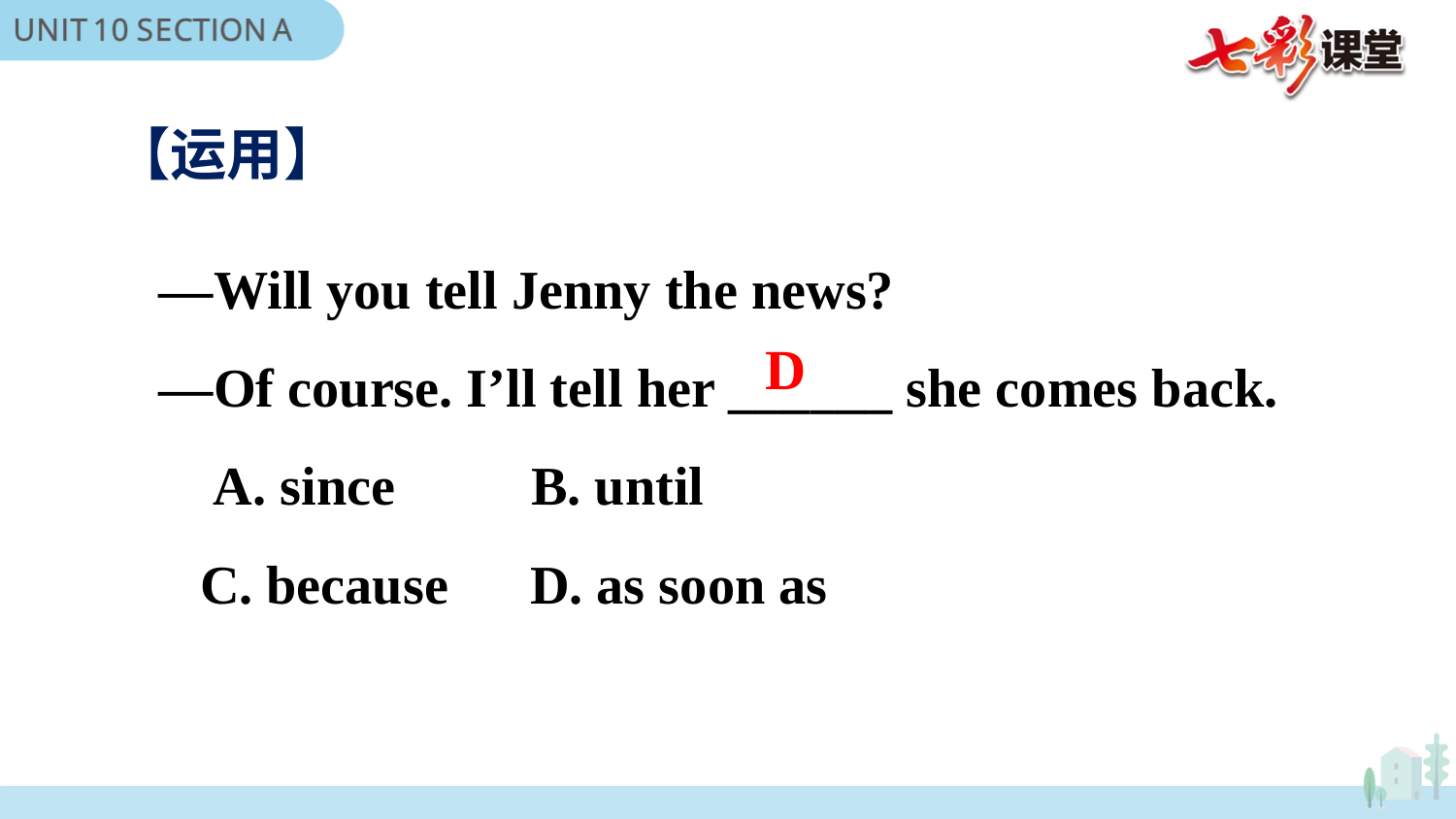

【运用】
—Will you tell Jenny the news?
—Of course. I’ll tell her ______ she comes back.
    A. since          B. until
   C. because      D. as soon as

D